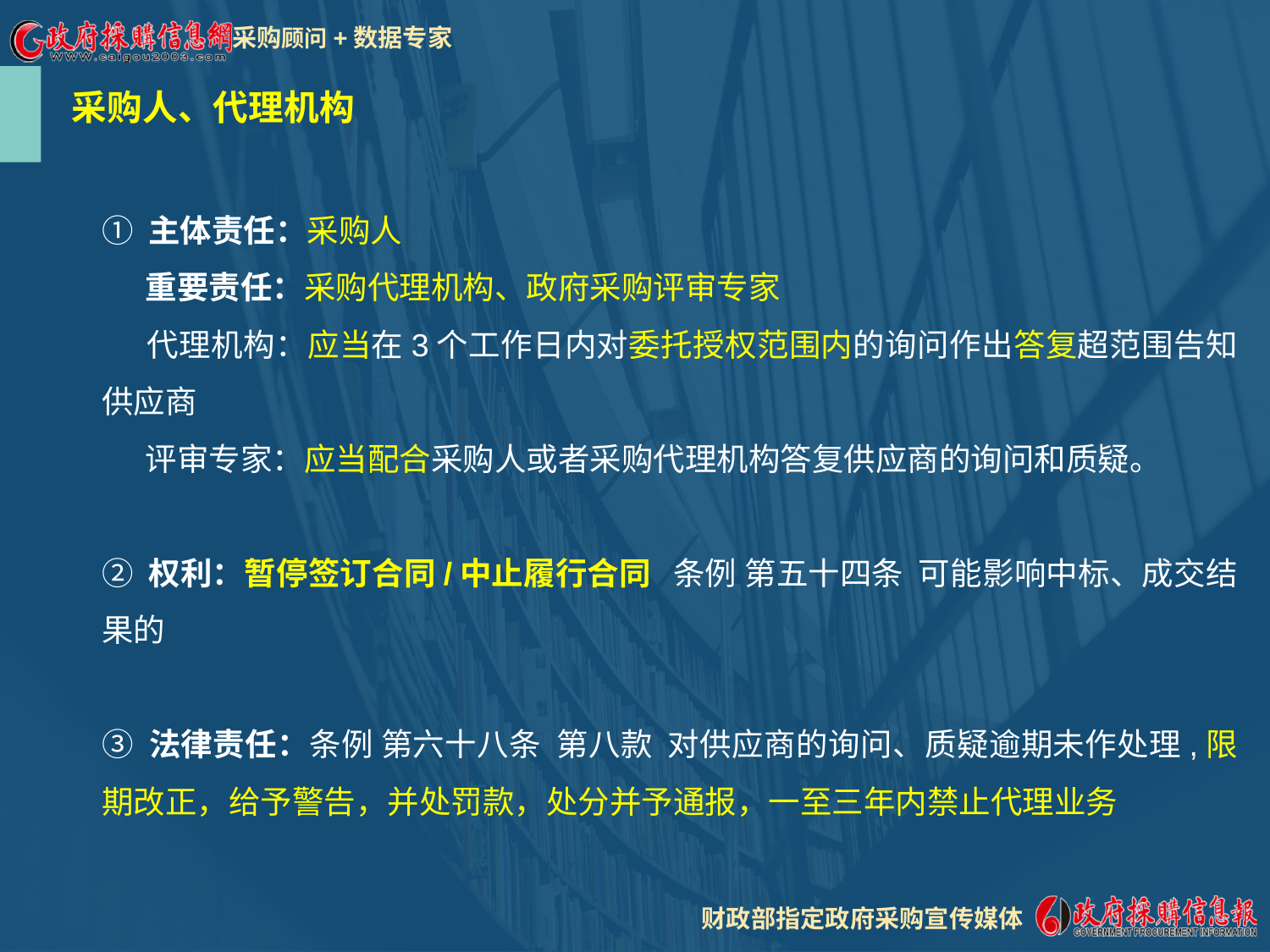

采购人、代理机构
① 主体责任：采购人
     重要责任：采购代理机构、政府采购评审专家
     代理机构：应当在3个工作日内对委托授权范围内的询问作出答复超范围告知供应商
     评审专家：应当配合采购人或者采购代理机构答复供应商的询问和质疑。

② 权利：暂停签订合同/中止履行合同   条例 第五十四条  可能影响中标、成交结果的

③ 法律责任：条例 第六十八条  第八款  对供应商的询问、质疑逾期未作处理,限期改正，给予警告，并处罚款，处分并予通报，一至三年内禁止代理业务